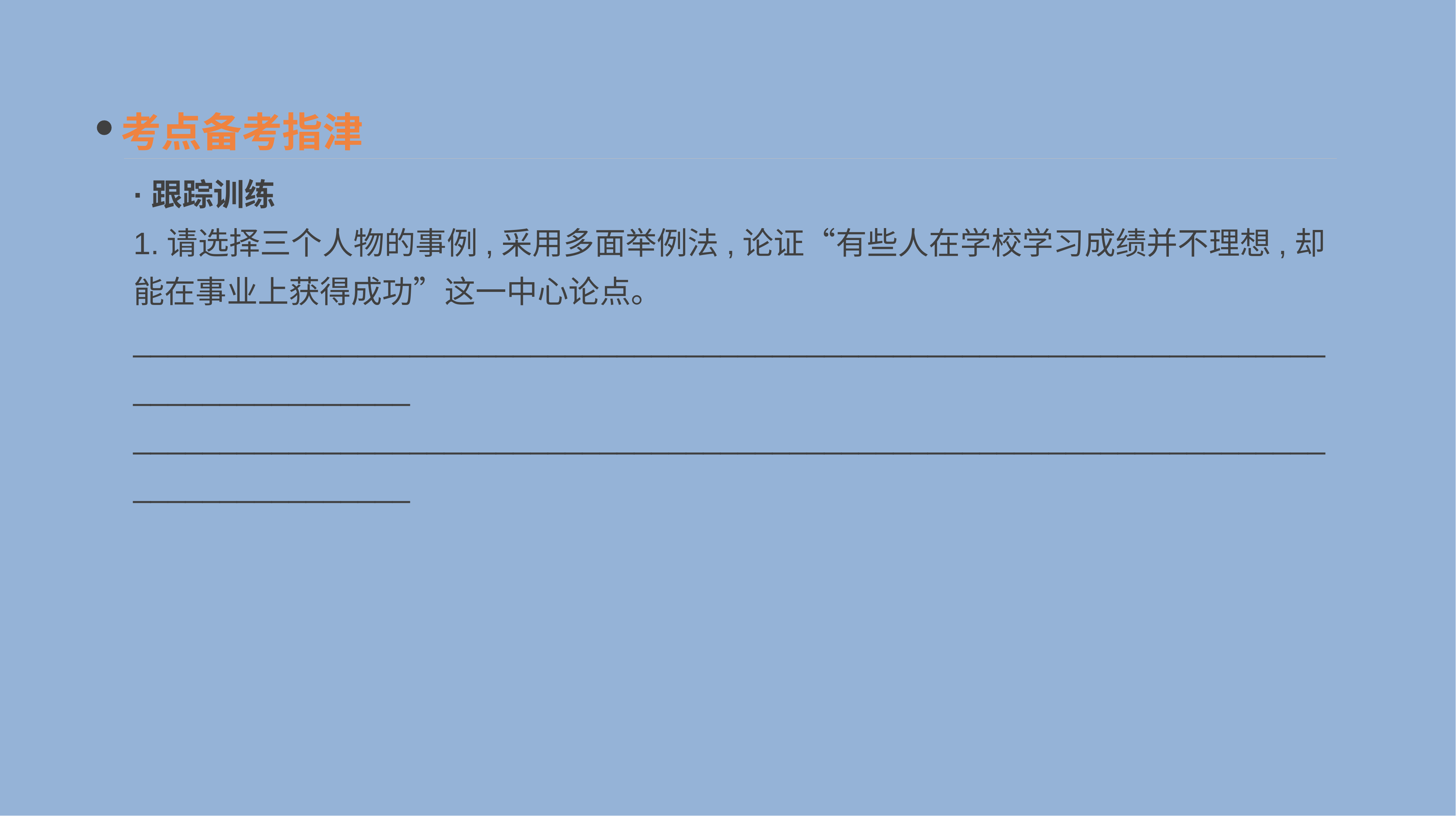

考点备考指津

·跟踪训练
1.请选择三个人物的事例,采用多面举例法,论证“有些人在学校学习成绩并不理想,却能在事业上获得成功”这一中心论点。
_____________________________________________________________________________________
_____________________________________________________________________________________